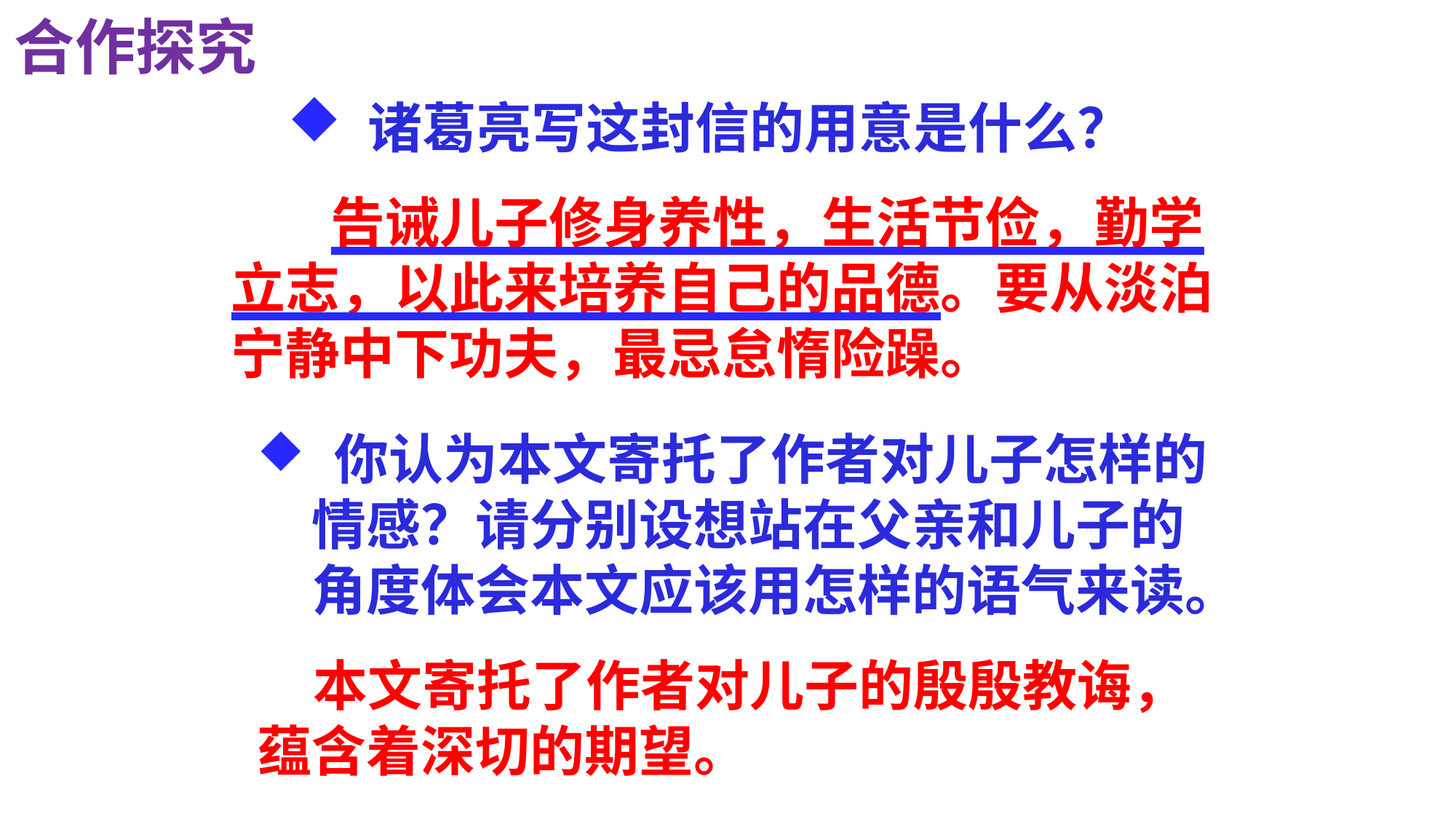

合作探究
 诸葛亮写这封信的用意是什么？
       告诫儿子修身养性，生活节俭，勤学立志，以此来培养自己的品德。要从淡泊宁静中下功夫，最忌怠惰险躁。
 你认为本文寄托了作者对儿子怎样的情感？请分别设想站在父亲和儿子的角度体会本文应该用怎样的语气来读。
    本文寄托了作者对儿子的殷殷教诲，蕴含着深切的期望。